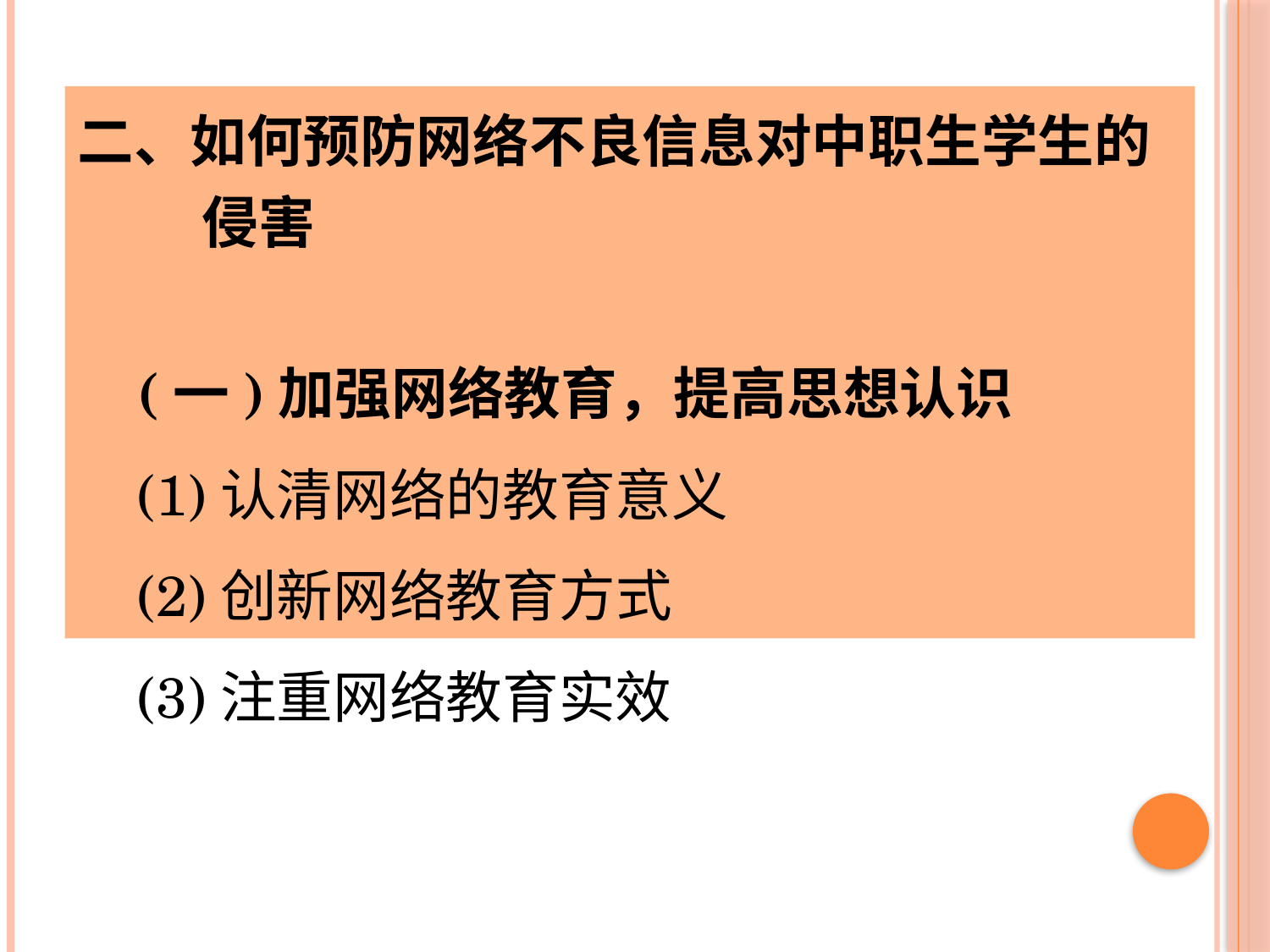

二、如何预防网络不良信息对中职生学生的侵害
(一)加强网络教育，提高思想认识
(1)认清网络的教育意义
(2)创新网络教育方式
(3)注重网络教育实效